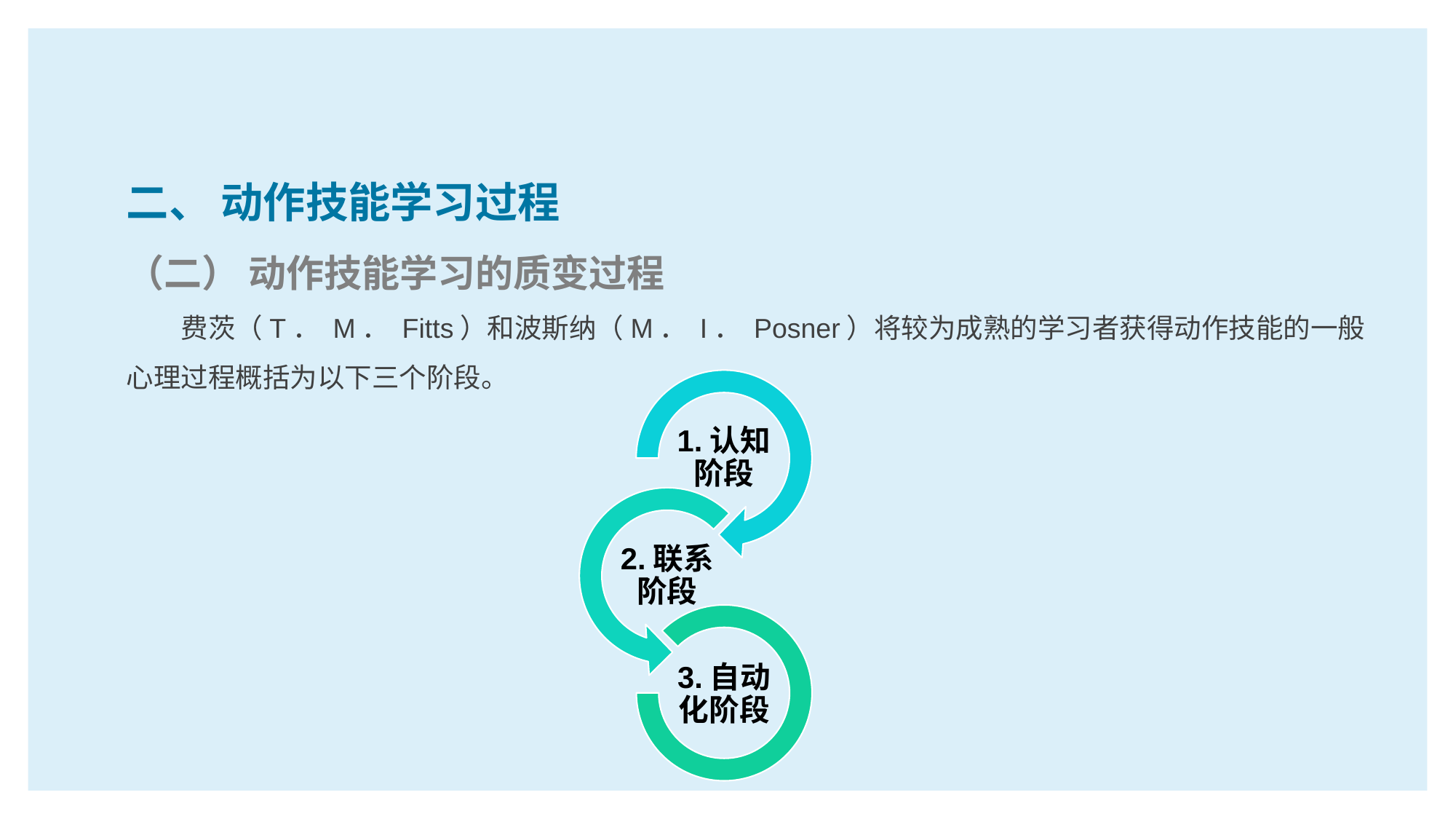

二、 动作技能学习过程
（二） 动作技能学习的质变过程
费茨（T． M． Fitts）和波斯纳（M． I． Posner）将较为成熟的学习者获得动作技能的一般心理过程概括为以下三个阶段。
1.认知阶段
2.联系阶段
3.自动化阶段